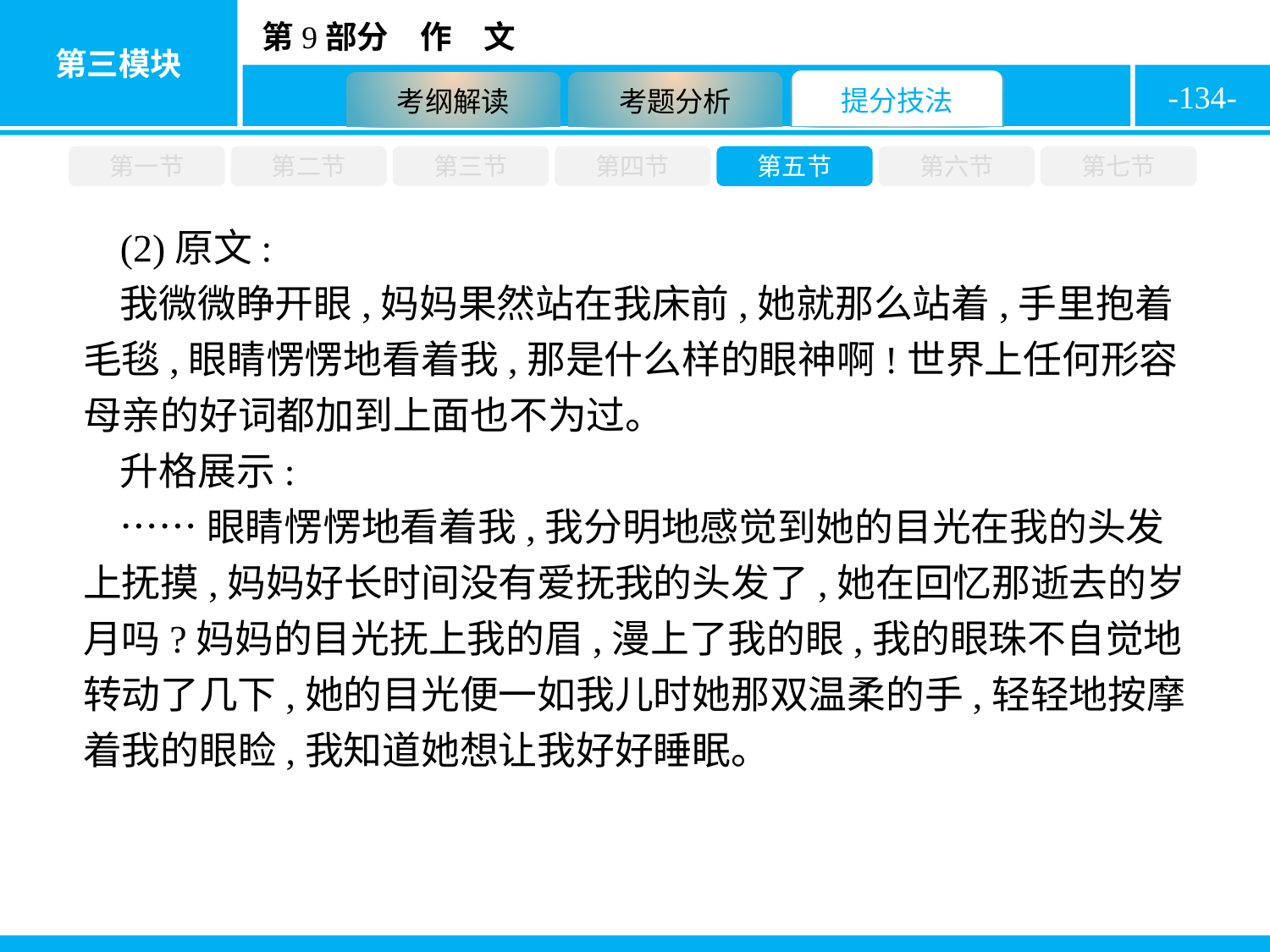

-134-
第一节
第二节
第三节
第四节
第五节
第六节
第七节
(2)原文:
我微微睁开眼,妈妈果然站在我床前,她就那么站着,手里抱着毛毯,眼睛愣愣地看着我,那是什么样的眼神啊!世界上任何形容母亲的好词都加到上面也不为过。
升格展示:
……眼睛愣愣地看着我,我分明地感觉到她的目光在我的头发上抚摸,妈妈好长时间没有爱抚我的头发了,她在回忆那逝去的岁月吗?妈妈的目光抚上我的眉,漫上了我的眼,我的眼珠不自觉地转动了几下,她的目光便一如我儿时她那双温柔的手,轻轻地按摩着我的眼睑,我知道她想让我好好睡眠。